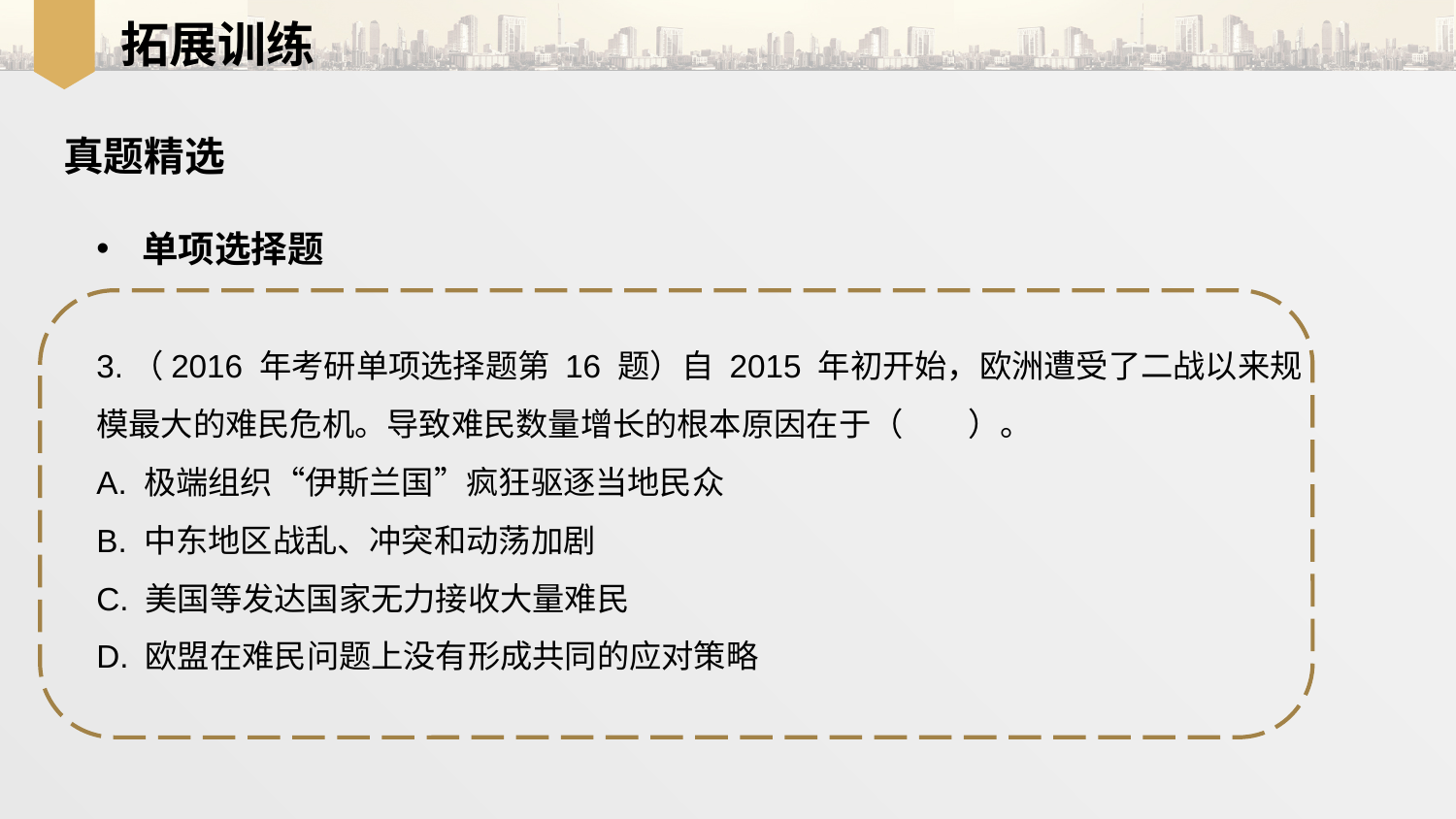

拓展训练
真题精选
单项选择题

3.（2016 年考研单项选择题第 16 题）自 2015 年初开始，欧洲遭受了二战以来规
模最大的难民危机。导致难民数量增长的根本原因在于（　　）。
A. 极端组织“伊斯兰国”疯狂驱逐当地民众
B. 中东地区战乱、冲突和动荡加剧
C. 美国等发达国家无力接收大量难民
D. 欧盟在难民问题上没有形成共同的应对策略